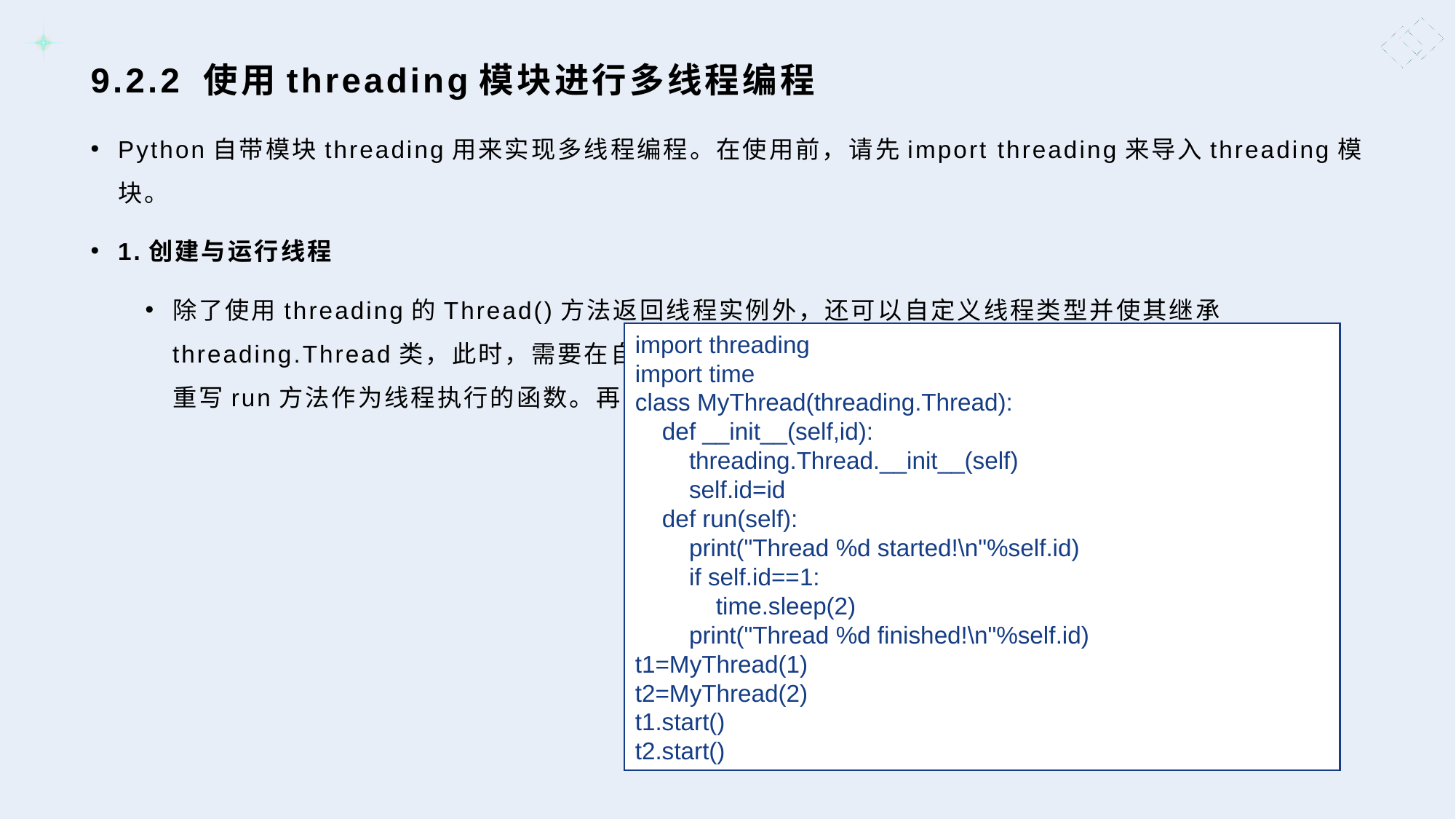

# 9.2.2 使用threading模块进行多线程编程
Python自带模块threading用来实现多线程编程。在使用前，请先import threading来导入threading模块。
1.创建与运行线程
除了使用threading的Thread()方法返回线程实例外，还可以自定义线程类型并使其继承threading.Thread类，此时，需要在自定义类的__init__函数中运行Thread类的__init__函数并重写run方法作为线程执行的函数。再实例化自定义线程类型并使用start()方法运行线程
import threading
import time
class MyThread(threading.Thread):
    def __init__(self,id):
        threading.Thread.__init__(self)
        self.id=id
    def run(self):
        print("Thread %d started!\n"%self.id)
        if self.id==1:
            time.sleep(2)
        print("Thread %d finished!\n"%self.id)
t1=MyThread(1)
t2=MyThread(2)
t1.start()
t2.start()